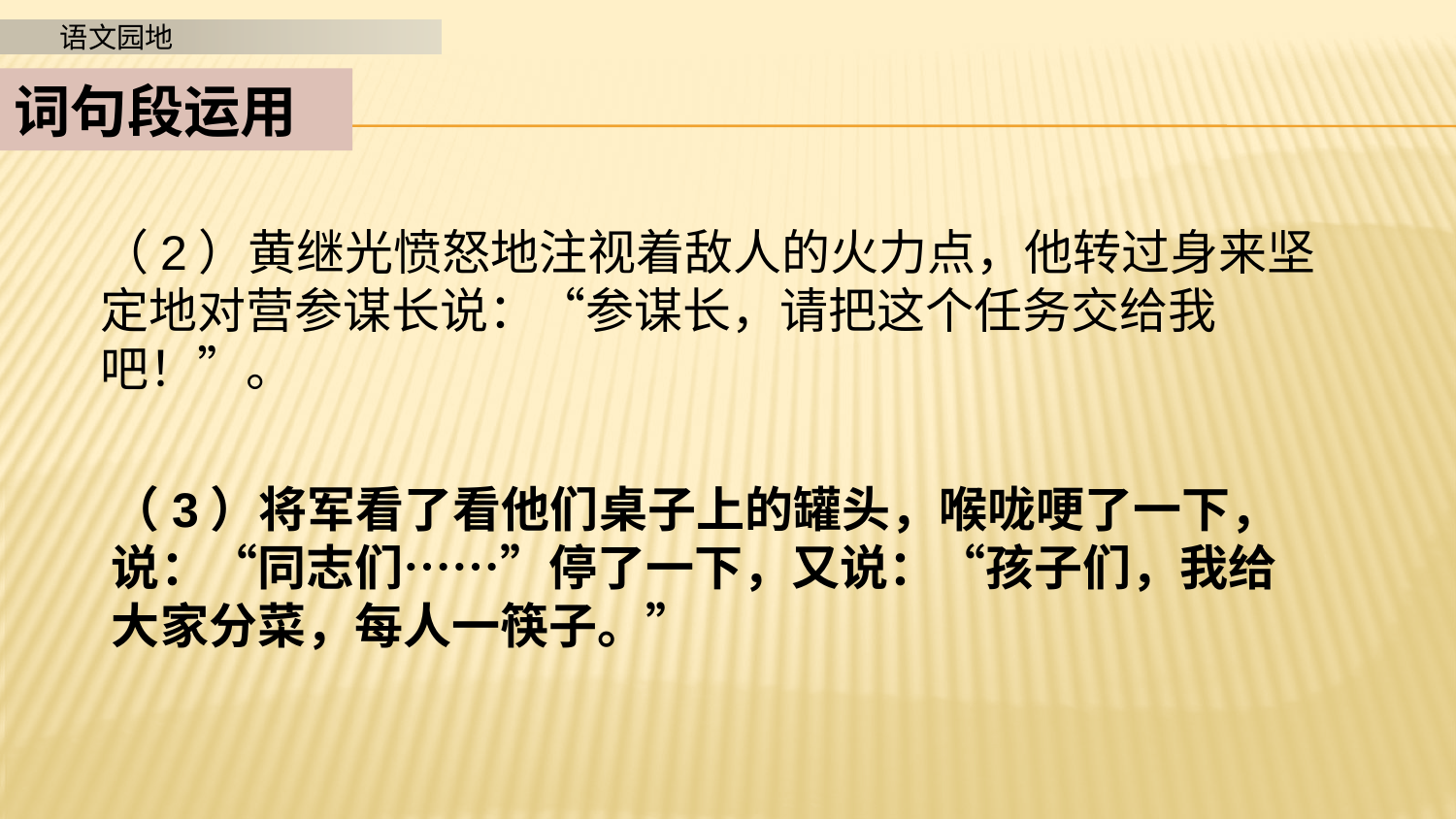

词句段运用
（2）黄继光愤怒地注视着敌人的火力点，他转过身来坚定地对营参谋长说：“参谋长，请把这个任务交给我吧！”。
（3）将军看了看他们桌子上的罐头，喉咙哽了一下，说：“同志们……”停了一下，又说：“孩子们，我给大家分菜，每人一筷子。”